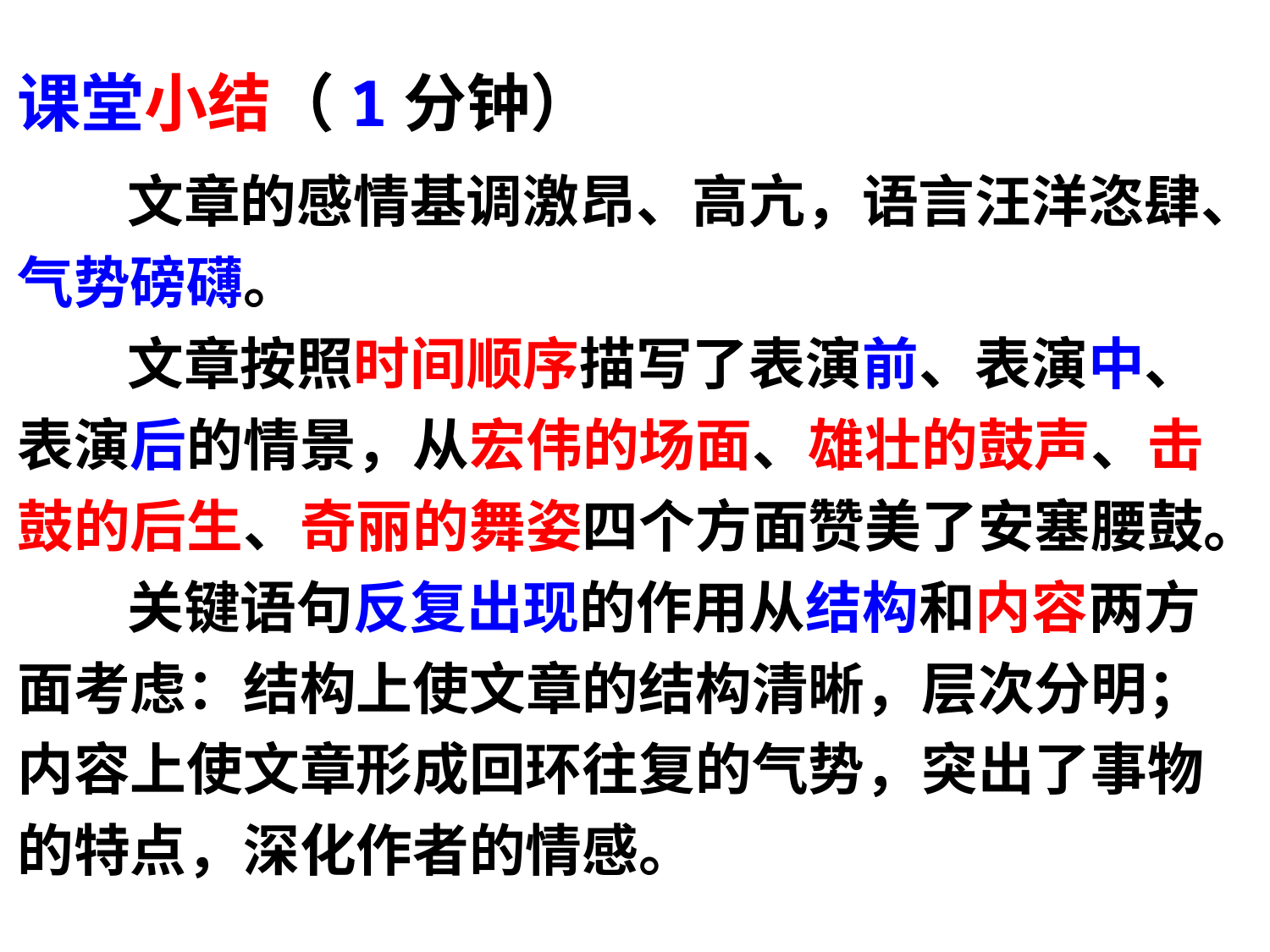

课堂小结（1分钟）
文章的感情基调激昂、高亢，语言汪洋恣肆、气势磅礴。
文章按照时间顺序描写了表演前、表演中、表演后的情景，从宏伟的场面、雄壮的鼓声、击鼓的后生、奇丽的舞姿四个方面赞美了安塞腰鼓。
关键语句反复出现的作用从结构和内容两方面考虑：结构上使文章的结构清晰，层次分明；内容上使文章形成回环往复的气势，突出了事物的特点，深化作者的情感。